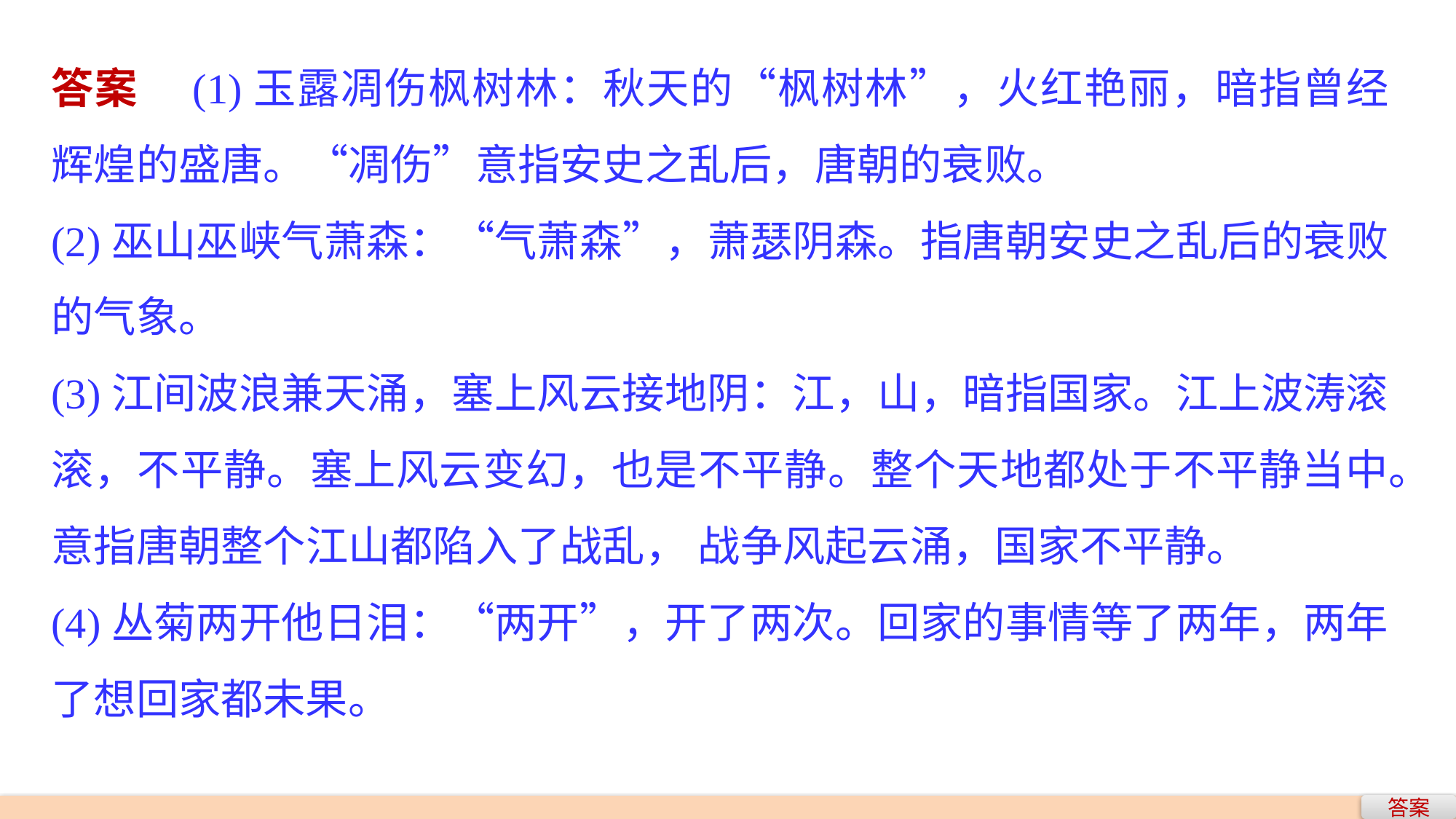

答案　(1)玉露凋伤枫树林：秋天的“枫树林”，火红艳丽，暗指曾经辉煌的盛唐。“凋伤”意指安史之乱后，唐朝的衰败。
(2)巫山巫峡气萧森：“气萧森”，萧瑟阴森。指唐朝安史之乱后的衰败的气象。
(3)江间波浪兼天涌，塞上风云接地阴：江，山，暗指国家。江上波涛滚滚，不平静。塞上风云变幻，也是不平静。整个天地都处于不平静当中。意指唐朝整个江山都陷入了战乱， 战争风起云涌，国家不平静。
(4)丛菊两开他日泪：“两开”，开了两次。回家的事情等了两年，两年了想回家都未果。
答案